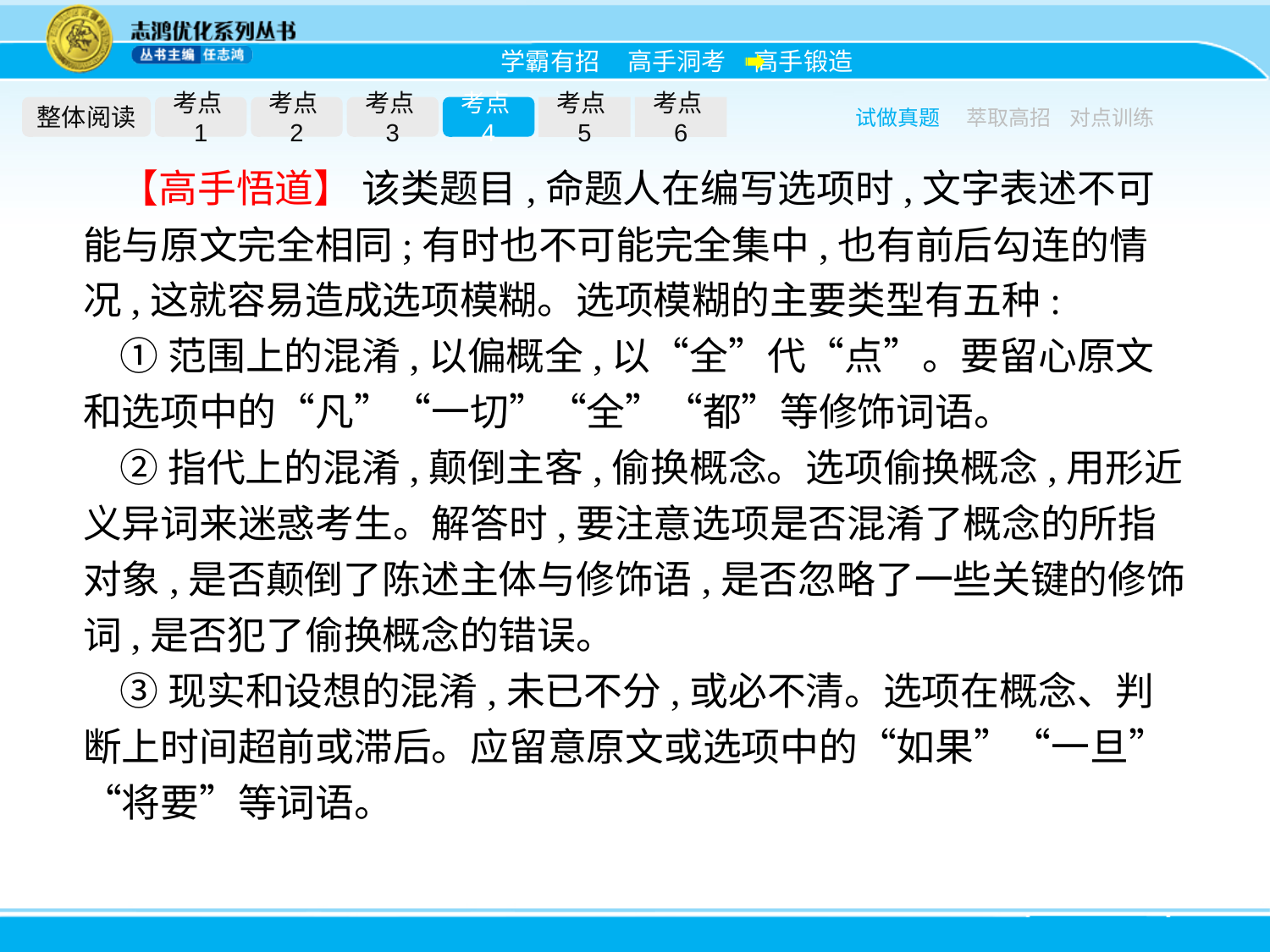

整体阅读
考点1
考点2
考点3
考点4
考点5
考点6
试做真题
萃取高招
对点训练
【高手悟道】 该类题目,命题人在编写选项时,文字表述不可能与原文完全相同;有时也不可能完全集中,也有前后勾连的情况,这就容易造成选项模糊。选项模糊的主要类型有五种:
①范围上的混淆,以偏概全,以“全”代“点”。要留心原文和选项中的“凡”“一切”“全”“都”等修饰词语。
②指代上的混淆,颠倒主客,偷换概念。选项偷换概念,用形近义异词来迷惑考生。解答时,要注意选项是否混淆了概念的所指对象,是否颠倒了陈述主体与修饰语,是否忽略了一些关键的修饰词,是否犯了偷换概念的错误。
③现实和设想的混淆,未已不分,或必不清。选项在概念、判断上时间超前或滞后。应留意原文或选项中的“如果”“一旦”“将要”等词语。